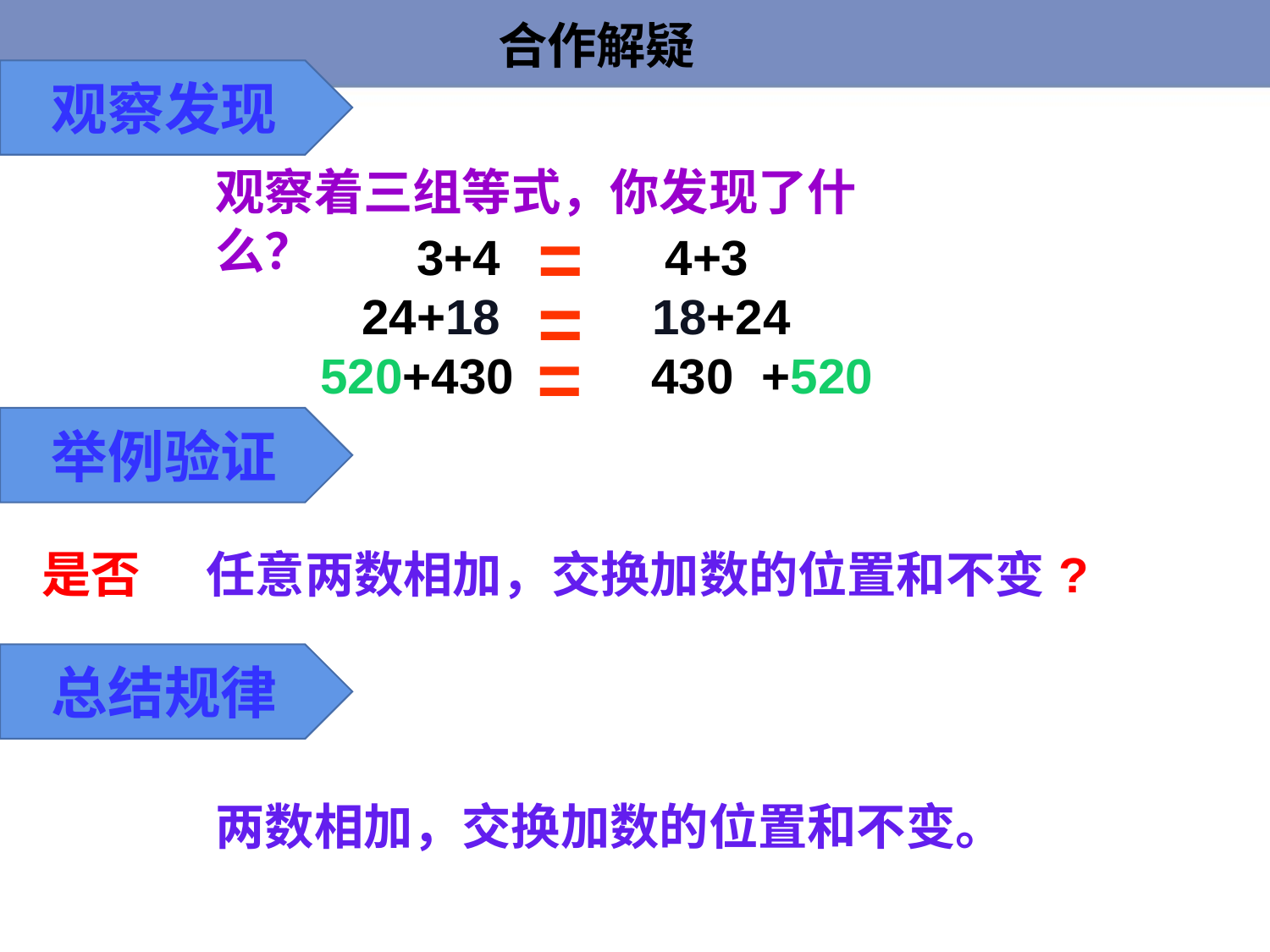

合作解疑
观察发现
观察着三组等式，你发现了什么？
=
          3+4            4+3
      24+18           18+24
   520+430          430  +520
=

=
举例验证
是否
    任意两数相加，交换加数的位置和不变
?
总结规律
两数相加，交换加数的位置和不变。